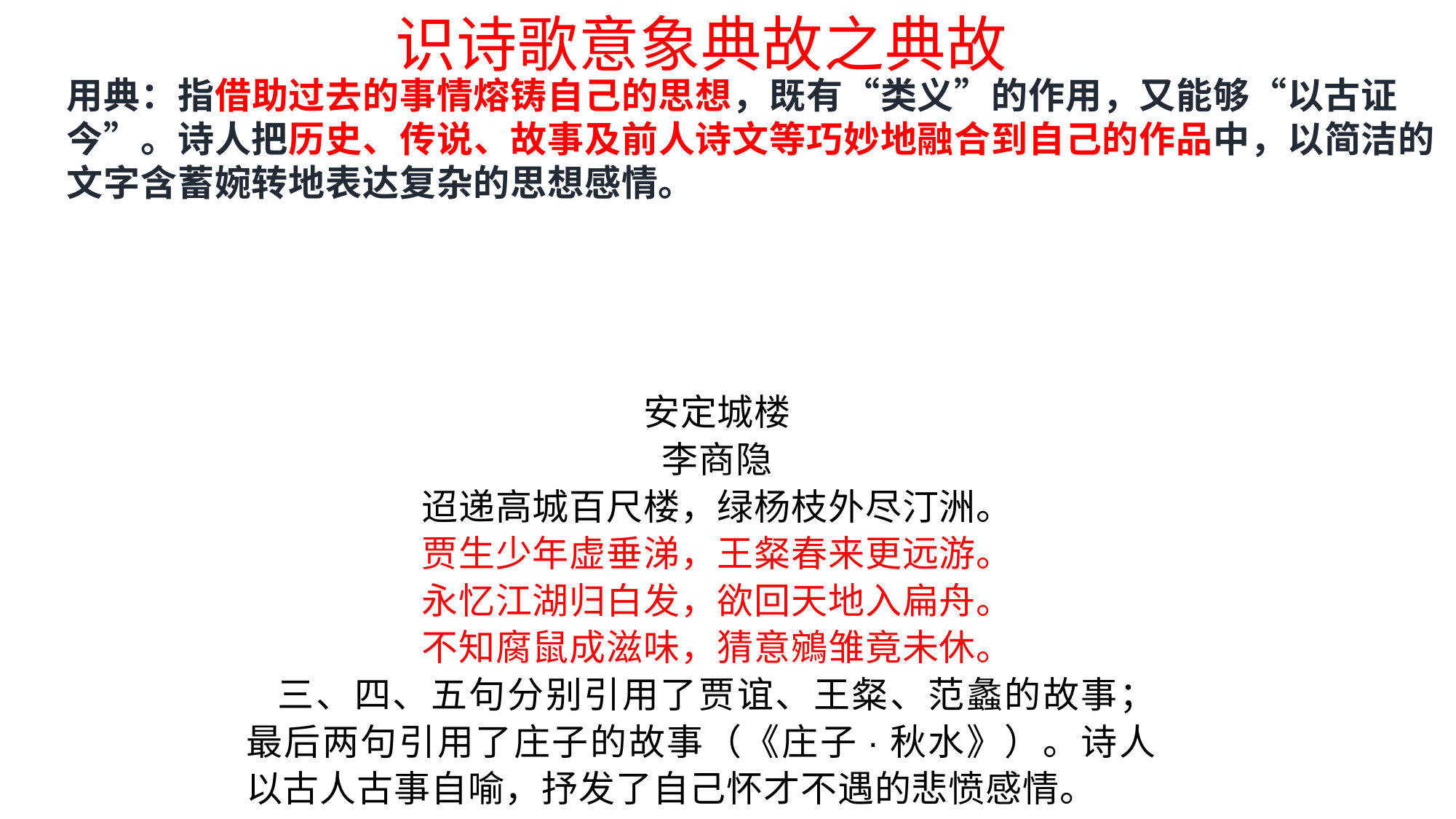

识诗歌意象典故之典故
用典：指借助过去的事情熔铸自己的思想，既有“类义”的作用，又能够“以古证今”。诗人把历史、传说、故事及前人诗文等巧妙地融合到自己的作品中，以简洁的文字含蓄婉转地表达复杂的思想感情。

安定城楼
李商隐
迢递高城百尺楼，绿杨枝外尽汀洲。
贾生少年虚垂涕，王粲春来更远游。
永忆江湖归白发，欲回天地入扁舟。
不知腐鼠成滋味，猜意鵷雏竟未休。
三、四、五句分别引用了贾谊、王粲、范蠡的故事；最后两句引用了庄子的故事（《庄子·秋水》）。诗人以古人古事自喻，抒发了自己怀才不遇的悲愤感情。